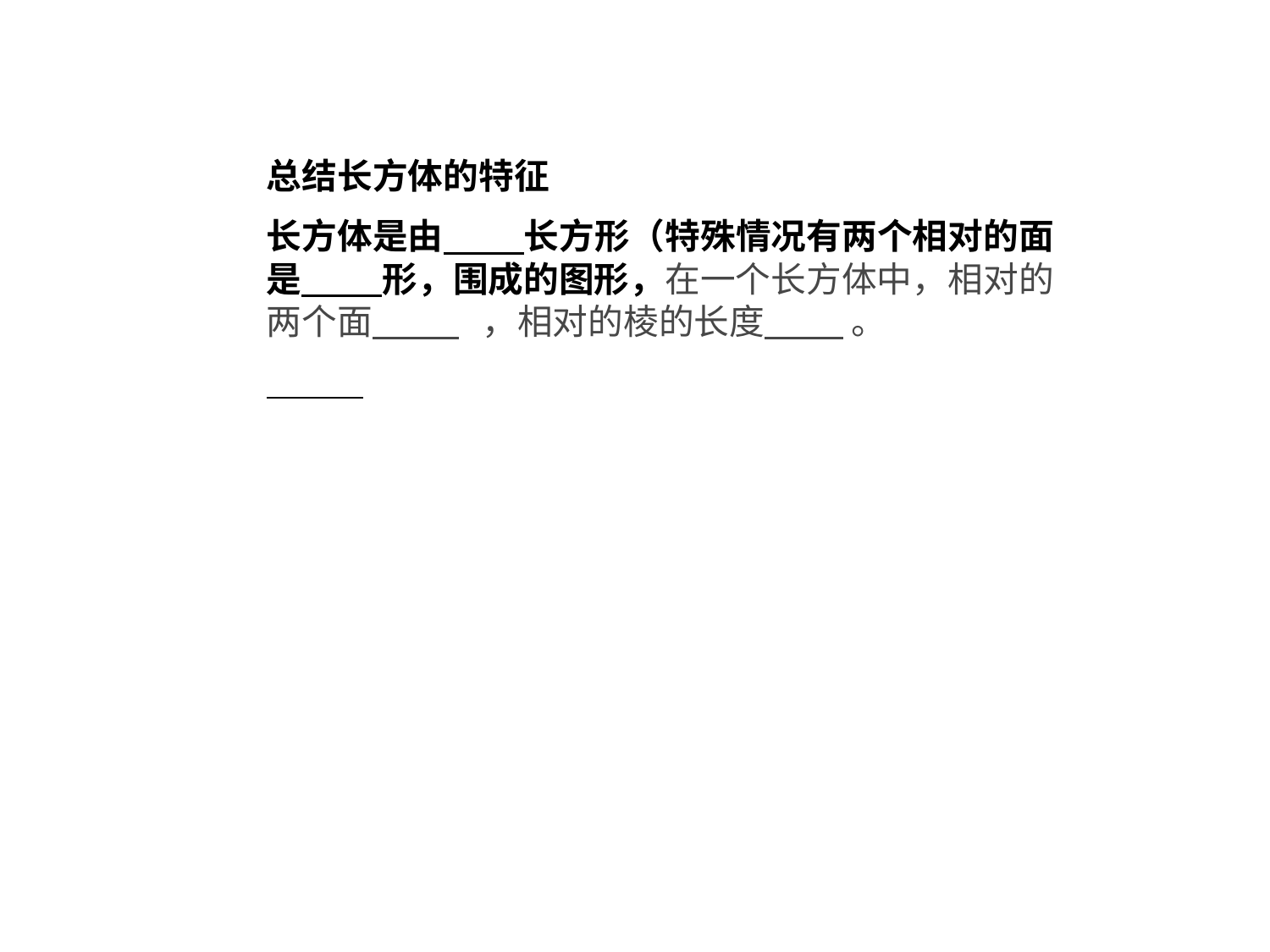

总结长方体的特征
长方体是由          长方形（特殊情况有两个相对的面 是          形，围成的图形，在一个长方体中，相对的两个面              ，相对的棱的长度           。